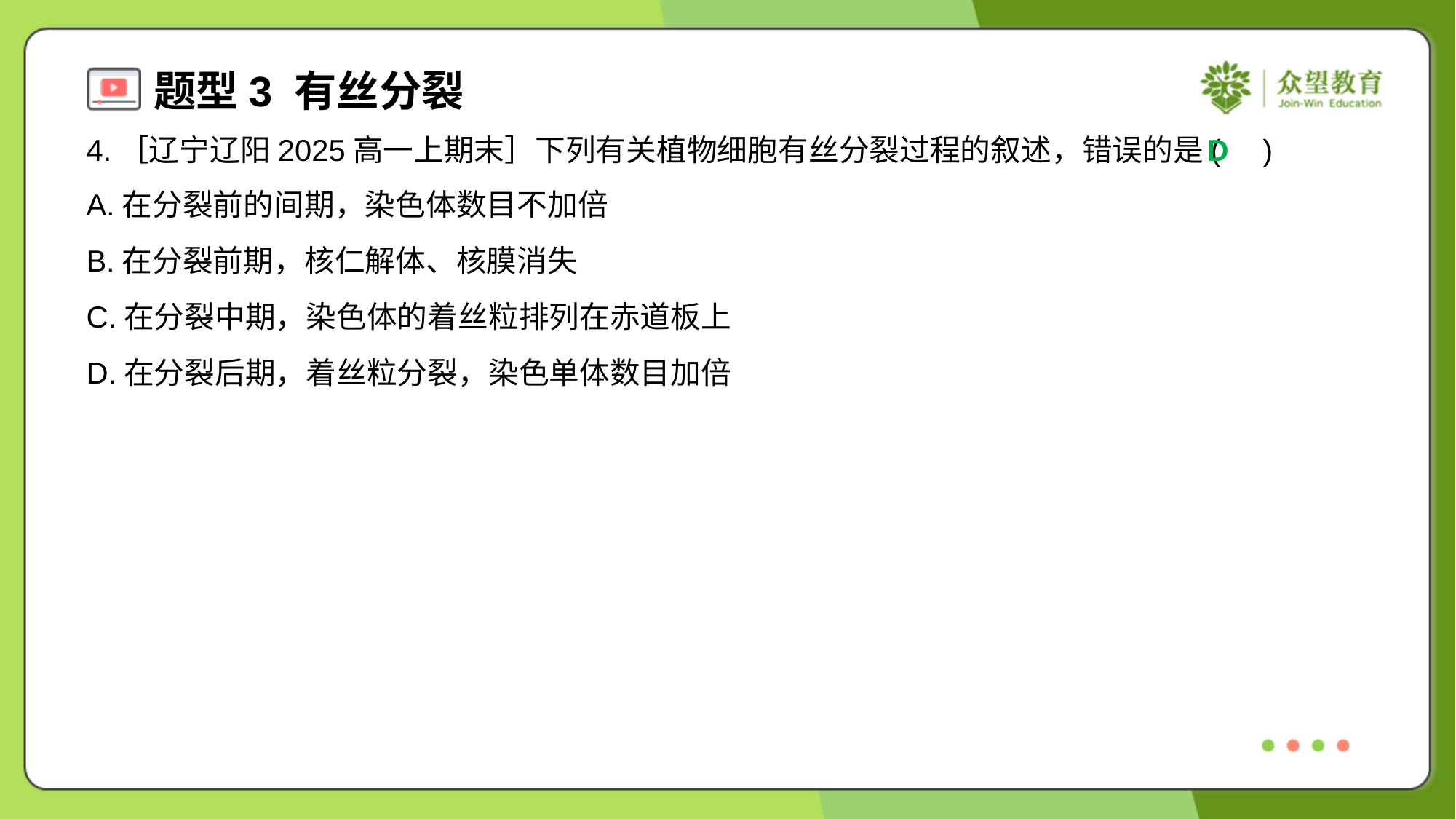

4.［辽宁辽阳2025高一上期末］下列有关植物细胞有丝分裂过程的叙述，错误的是(     )
D
A.在分裂前的间期，染色体数目不加倍
B.在分裂前期，核仁解体、核膜消失
C.在分裂中期，染色体的着丝粒排列在赤道板上
D.在分裂后期，着丝粒分裂，染色单体数目加倍